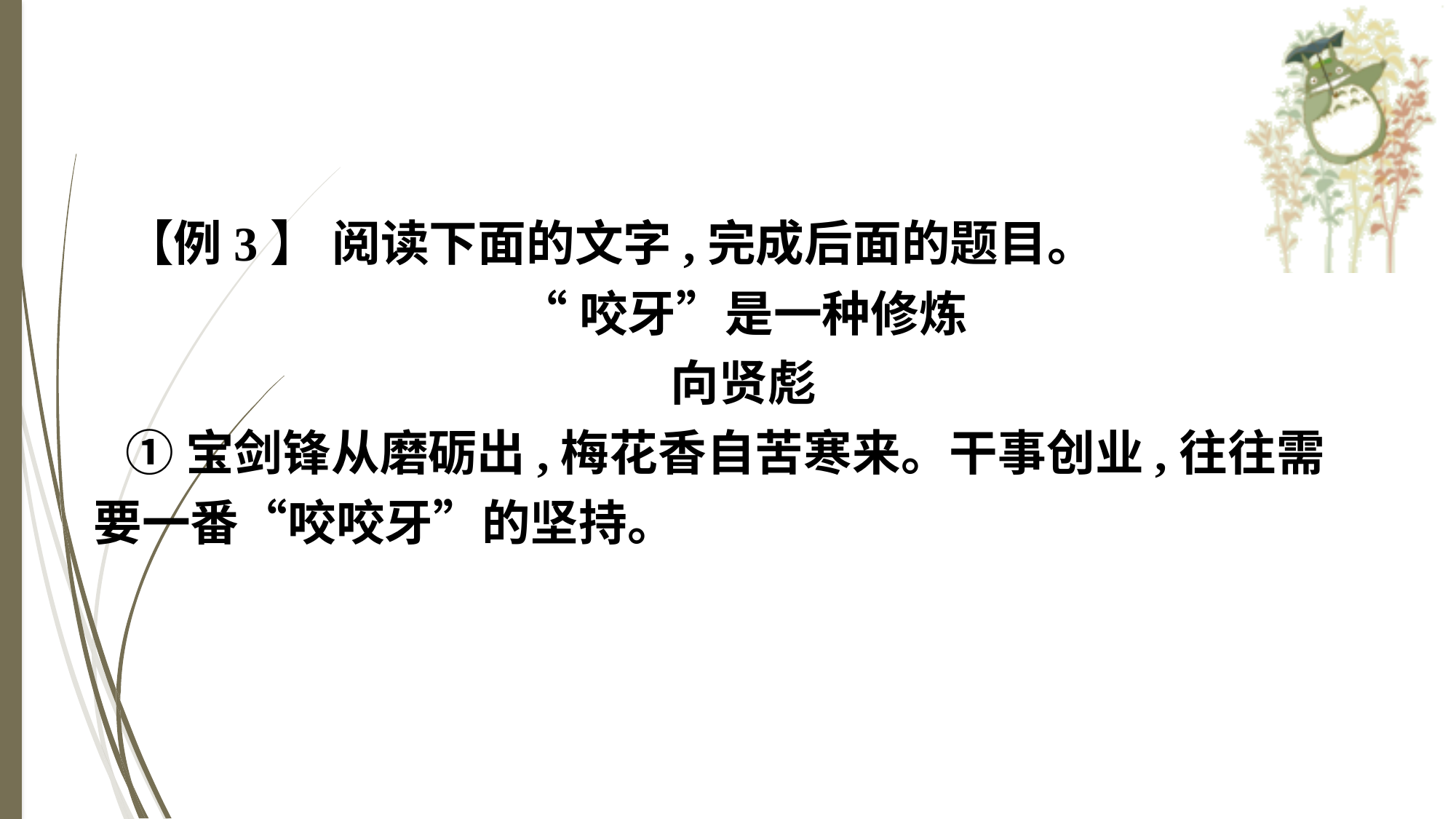

【例3】 阅读下面的文字,完成后面的题目。
“咬牙”是一种修炼
向贤彪
①宝剑锋从磨砺出,梅花香自苦寒来。干事创业,往往需要一番“咬咬牙”的坚持。